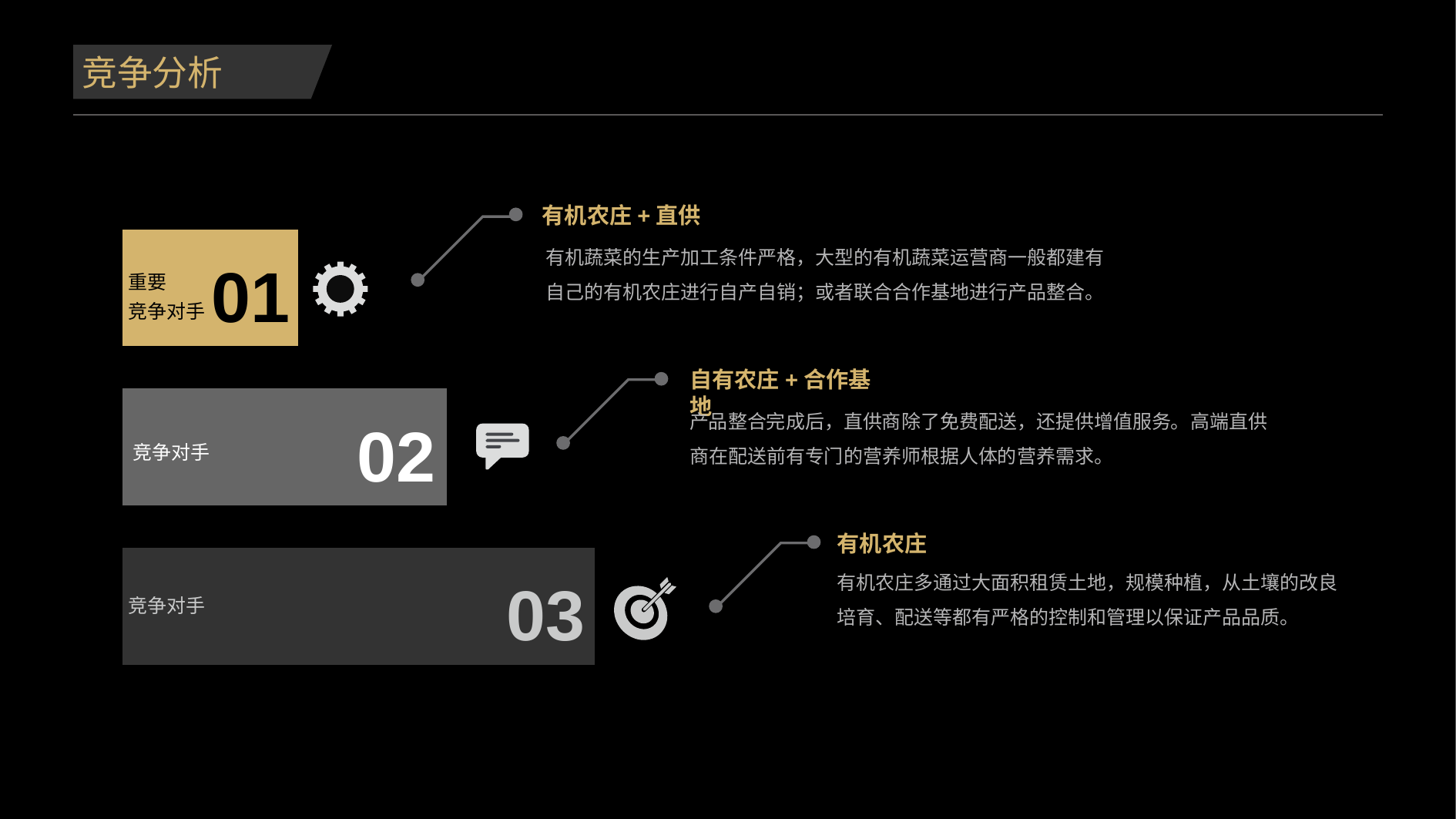

竞争分析

有机农庄+直供

有机蔬菜的生产加工条件严格，大型的有机蔬菜运营商一般都建有
自己的有机农庄进行自产自销；或者联合合作基地进行产品整合。
01

重要
竞争对手

自有农庄+合作基地

产品整合完成后，直供商除了免费配送，还提供增值服务。高端直供
商在配送前有专门的营养师根据人体的营养需求。
02

竞争对手

有机农庄

03
有机农庄多通过大面积租赁土地，规模种植，从土壤的改良
培育、配送等都有严格的控制和管理以保证产品品质。

竞争对手